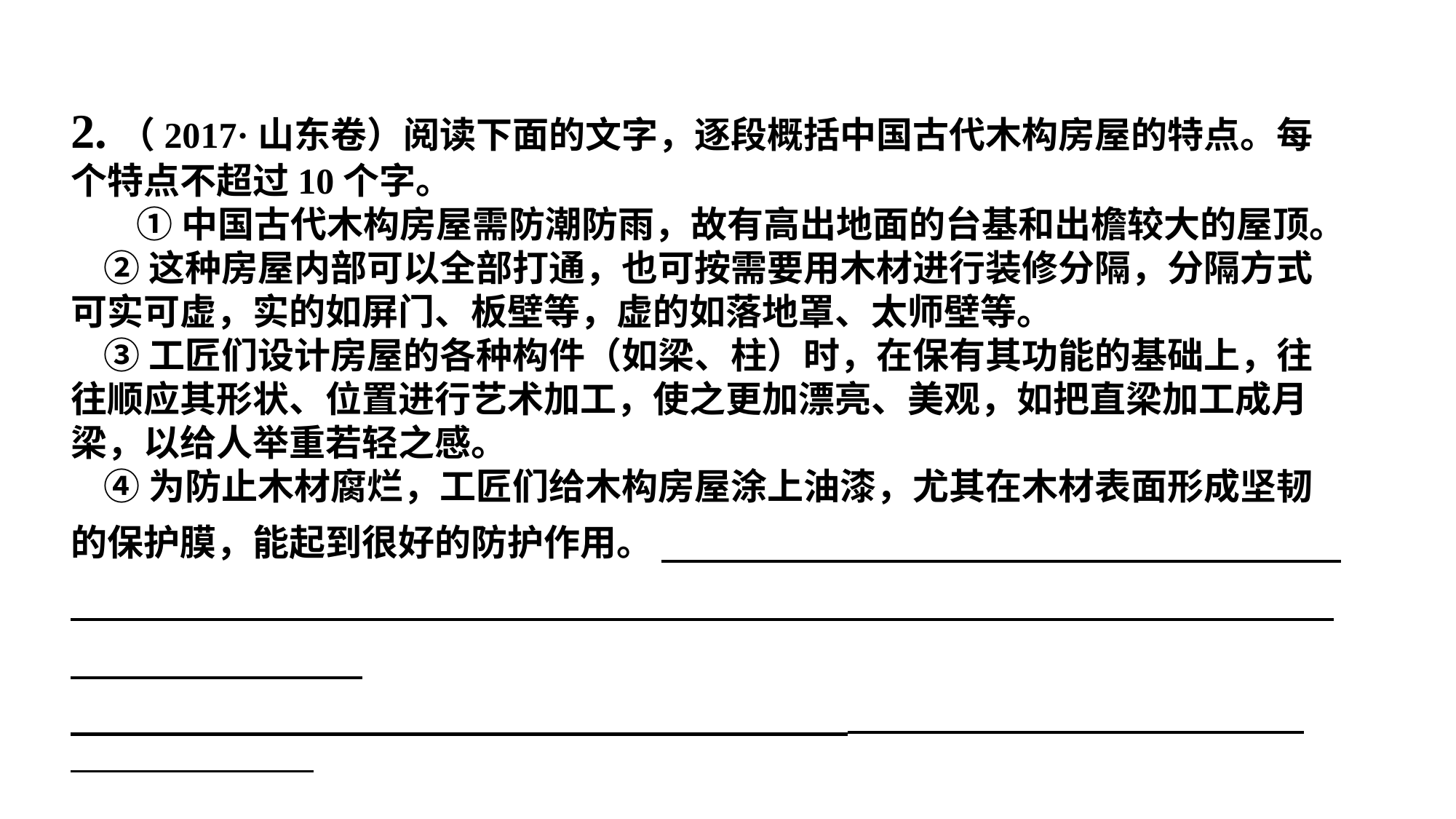

2.（2017·山东卷）阅读下面的文字，逐段概括中国古代木构房屋的特点。每个特点不超过10个字。
        ①中国古代木构房屋需防潮防雨，故有高出地面的台基和出檐较大的屋顶。
    ②这种房屋内部可以全部打通，也可按需要用木材进行装修分隔，分隔方式可实可虚，实的如屏门、板壁等，虚的如落地罩、太师壁等。
    ③工匠们设计房屋的各种构件（如梁、柱）时，在保有其功能的基础上，往往顺应其形状、位置进行艺术加工，使之更加漂亮、美观，如把直梁加工成月梁，以给人举重若轻之感。
    ④为防止木材腐烂，工匠们给木构房屋涂上油漆，尤其在木材表面形成坚韧的保护膜，能起到很好的防护作用。